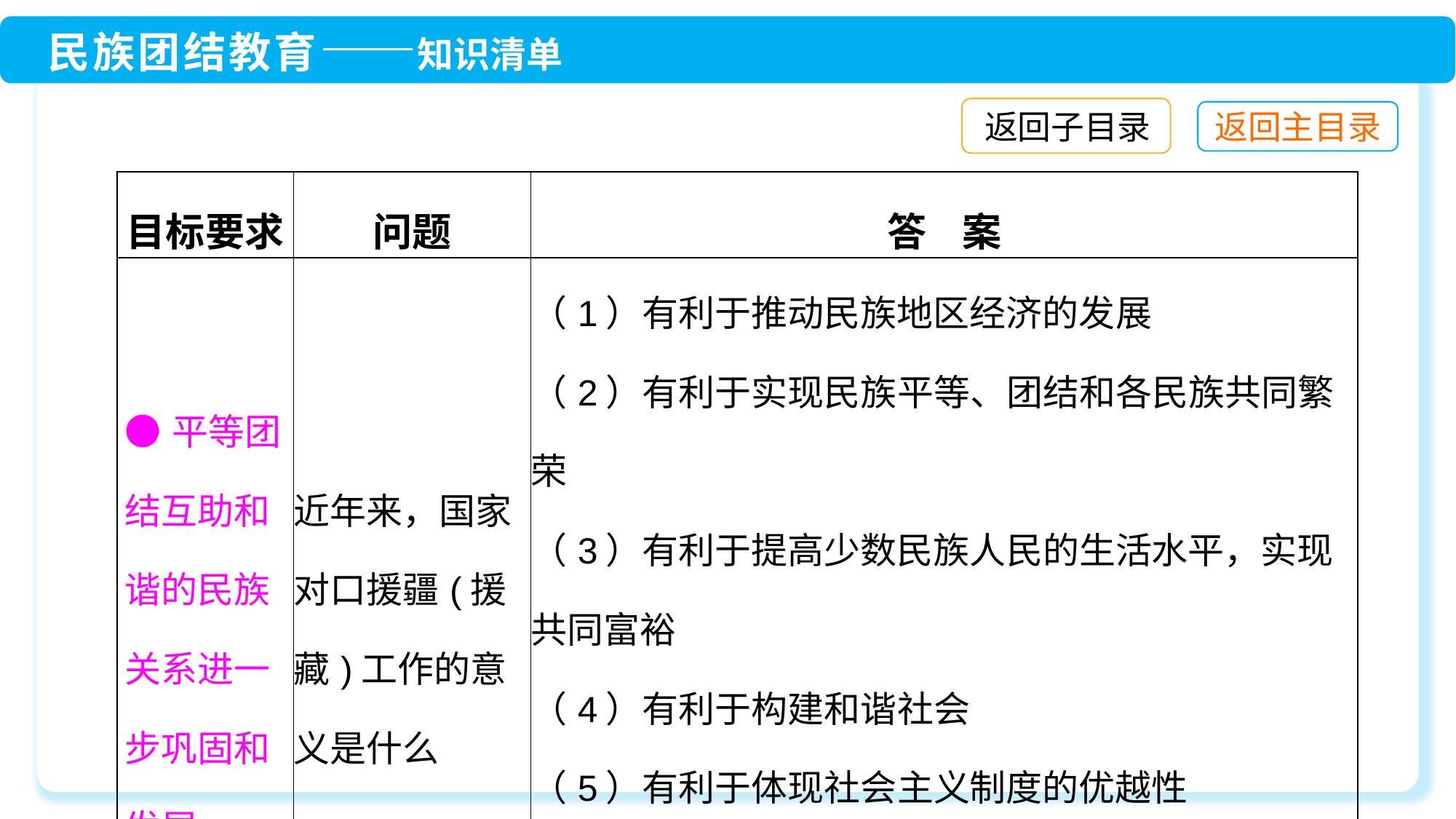

返回子目录
| 目标要求 | 问题 | 答 案 |
| --- | --- | --- |
| ●平等团结互助和谐的民族关系进一步巩固和发展 | 近年来，国家对口援疆(援藏)工作的意义是什么 | （1）有利于推动民族地区经济的发展 （2）有利于实现民族平等、团结和各民族共同繁荣 （3）有利于提高少数民族人民的生活水平，实现共同富裕 （4）有利于构建和谐社会 （5）有利于体现社会主义制度的优越性 （6）有利于各民族共享改革发展成果 （7）有利于实现中华民族的伟大复兴 |